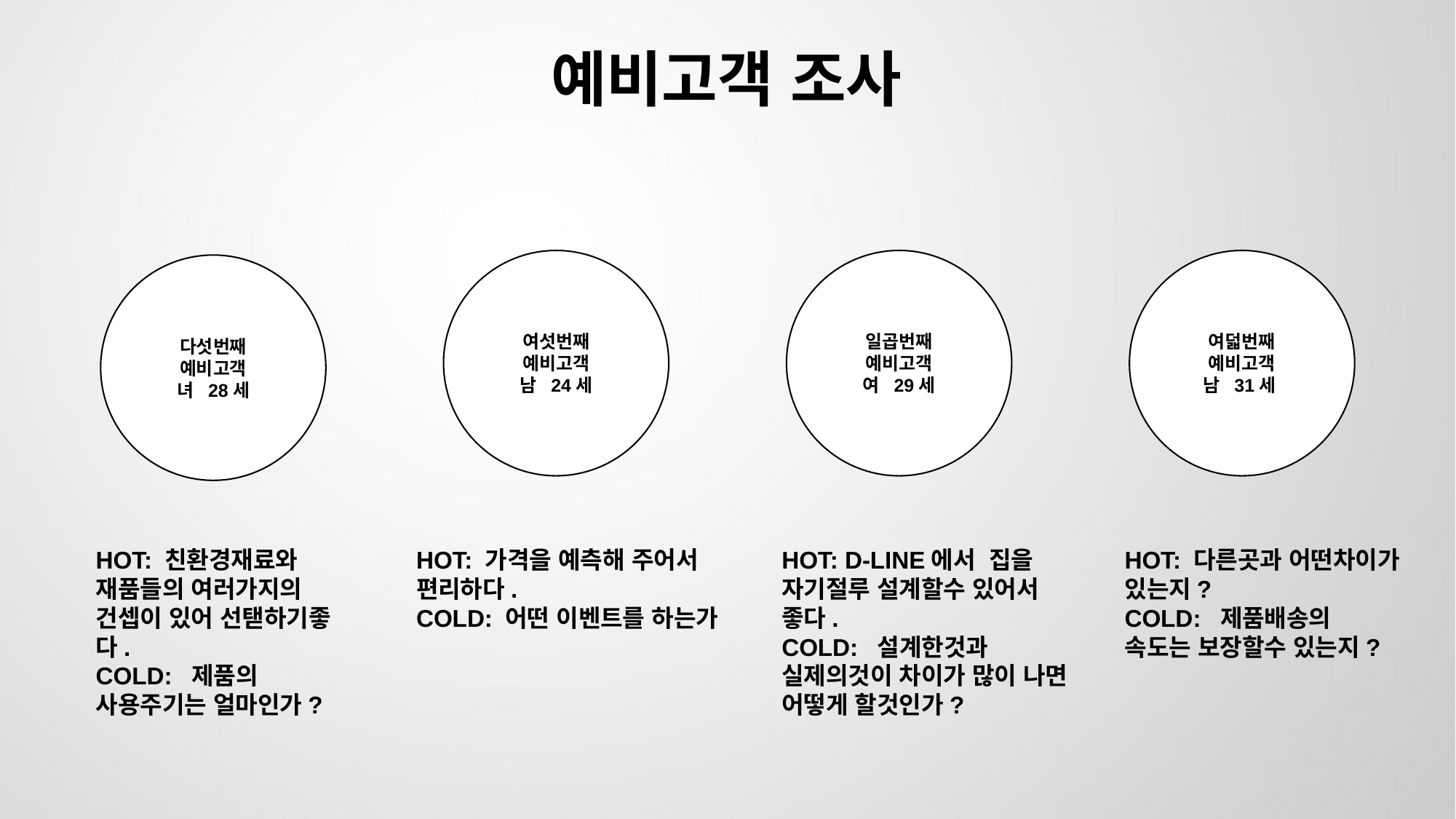

예비고객 조사
여섯번째 예비고객
남  24세

일곱번째 예비고객
여  29세

여덟번째 예비고객
남  31세

다섯번째 예비고객
녀  28세

HOT: 친환경재료와 재품들의 여러가지의 건셉이 있어 선탣하기좋다.
COLD:  제품의 사용주기는 얼마인가?
HOT: 가격을 예측해 주어서 편리하다.
COLD: 어떤 이벤트를 하는가

HOT: D-LINE에서  집을 자기절루 설계할수 있어서 좋다.
COLD:  설계한것과 실제의것이 차이가 많이 나면 어떻게 할것인가?

HOT: 다른곳과 어떤차이가 있는지?
COLD:  제품배송의 속도는 보장할수 있는지?